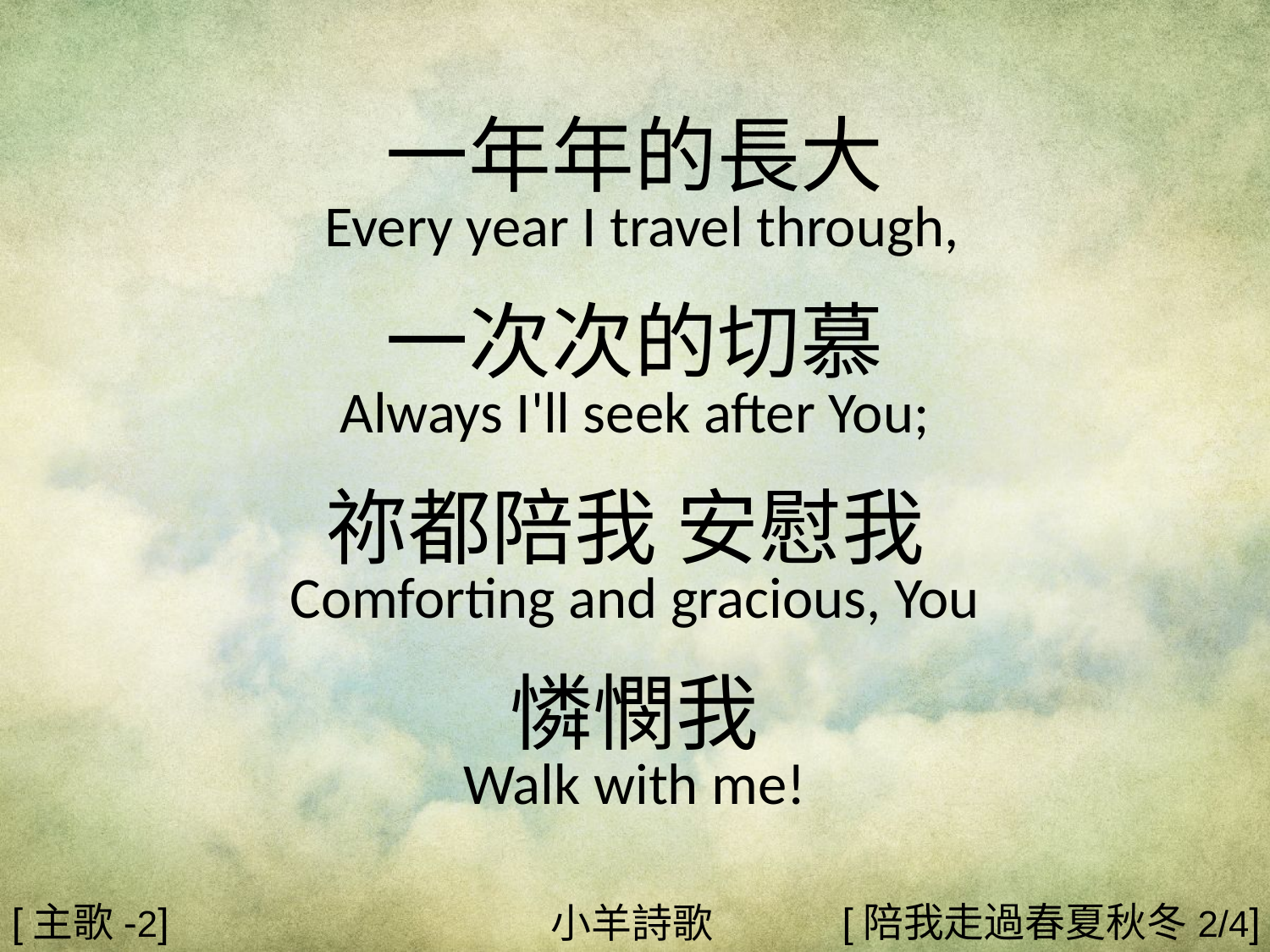

一年年的長大
 Every year I travel through,

一次次的切慕
Always I'll seek after You;

祢都陪我 安慰我
Comforting and gracious, You

憐憫我
Walk with me!
#

[主歌-2]
[陪我走過春夏秋冬2/4]
小羊詩歌